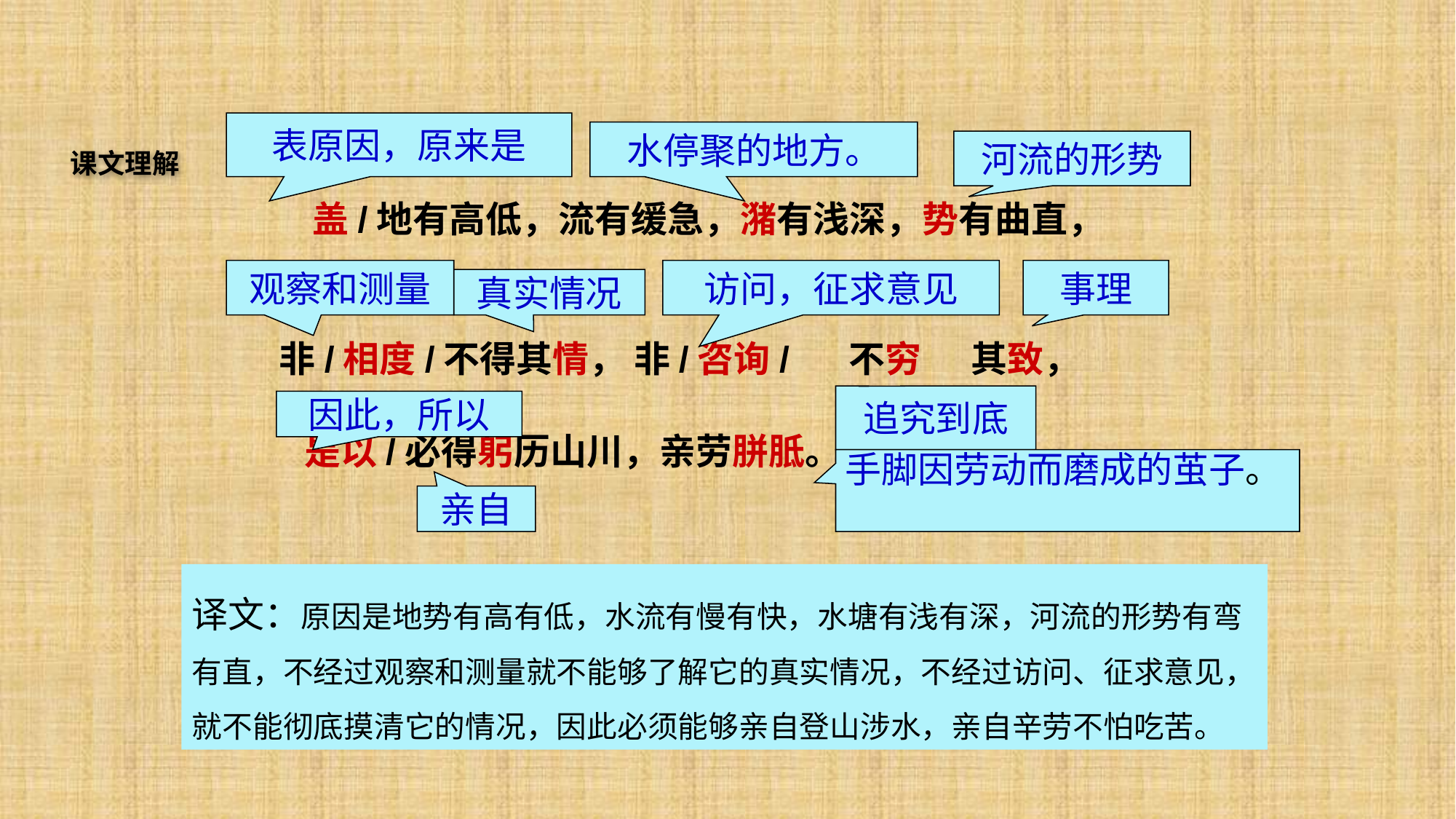

表原因，原来是
水停聚的地方。
河流的形势
观察和测量
访问，征求意见
事理
真实情况
追究到底
因此，所以
手脚因劳动而磨成的茧子。

亲自
课文理解
   盖/地有高低，流有缓急，潴有浅深，势有曲直，

非/相度/不得其情， 非/咨询/     不穷      其致，

  是以/必得躬历山川，亲劳胼胝。

译文：原因是地势有高有低，水流有慢有快，水塘有浅有深，河流的形势有弯有直，不经过观察和测量就不能够了解它的真实情况，不经过访问、征求意见，就不能彻底摸清它的情况，因此必须能够亲自登山涉水，亲自辛劳不怕吃苦。